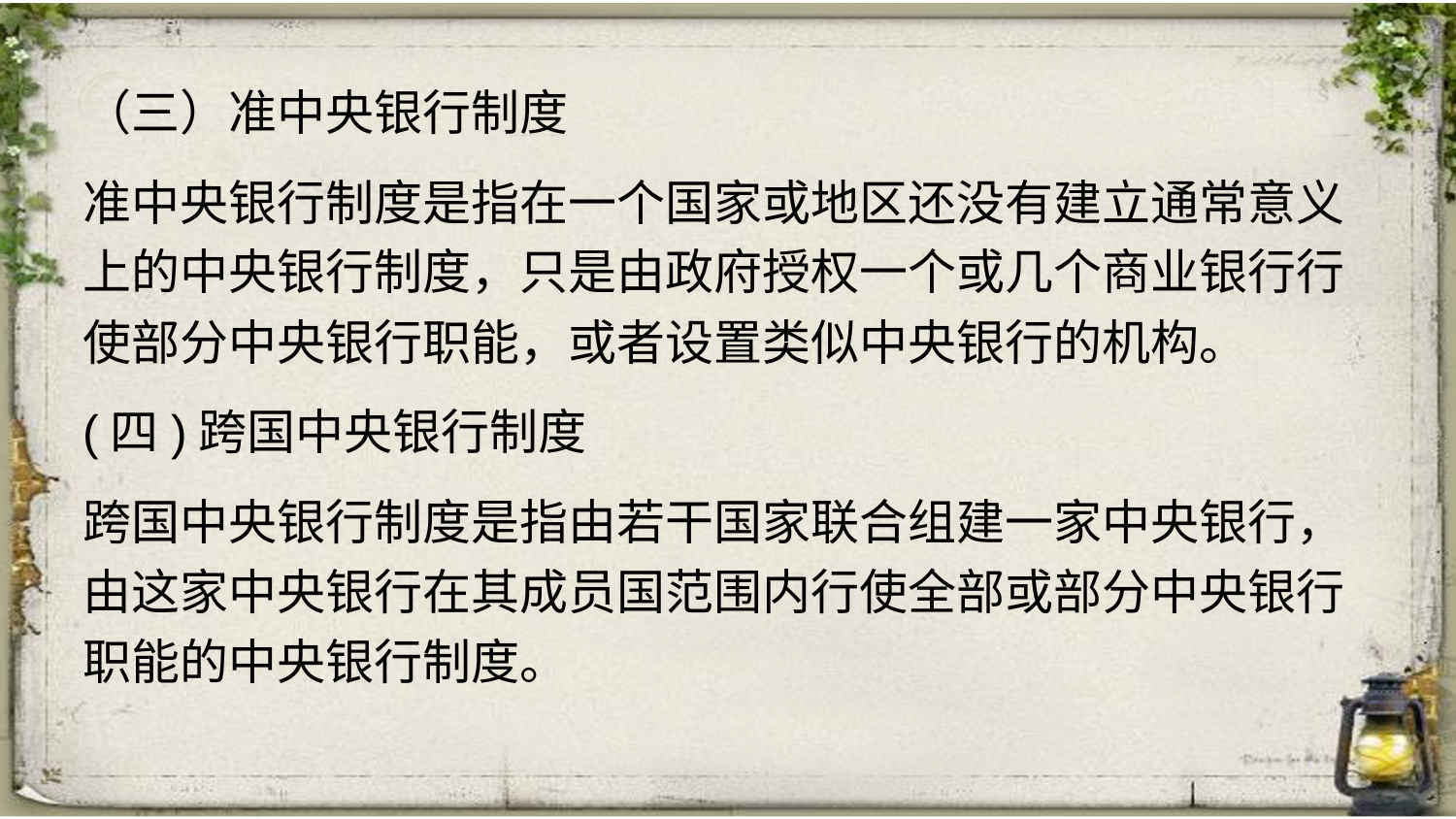

（三）准中央银行制度
准中央银行制度是指在一个国家或地区还没有建立通常意义上的中央银行制度，只是由政府授权一个或几个商业银行行使部分中央银行职能，或者设置类似中央银行的机构。
(四)跨国中央银行制度
跨国中央银行制度是指由若干国家联合组建一家中央银行，由这家中央银行在其成员国范围内行使全部或部分中央银行职能的中央银行制度。